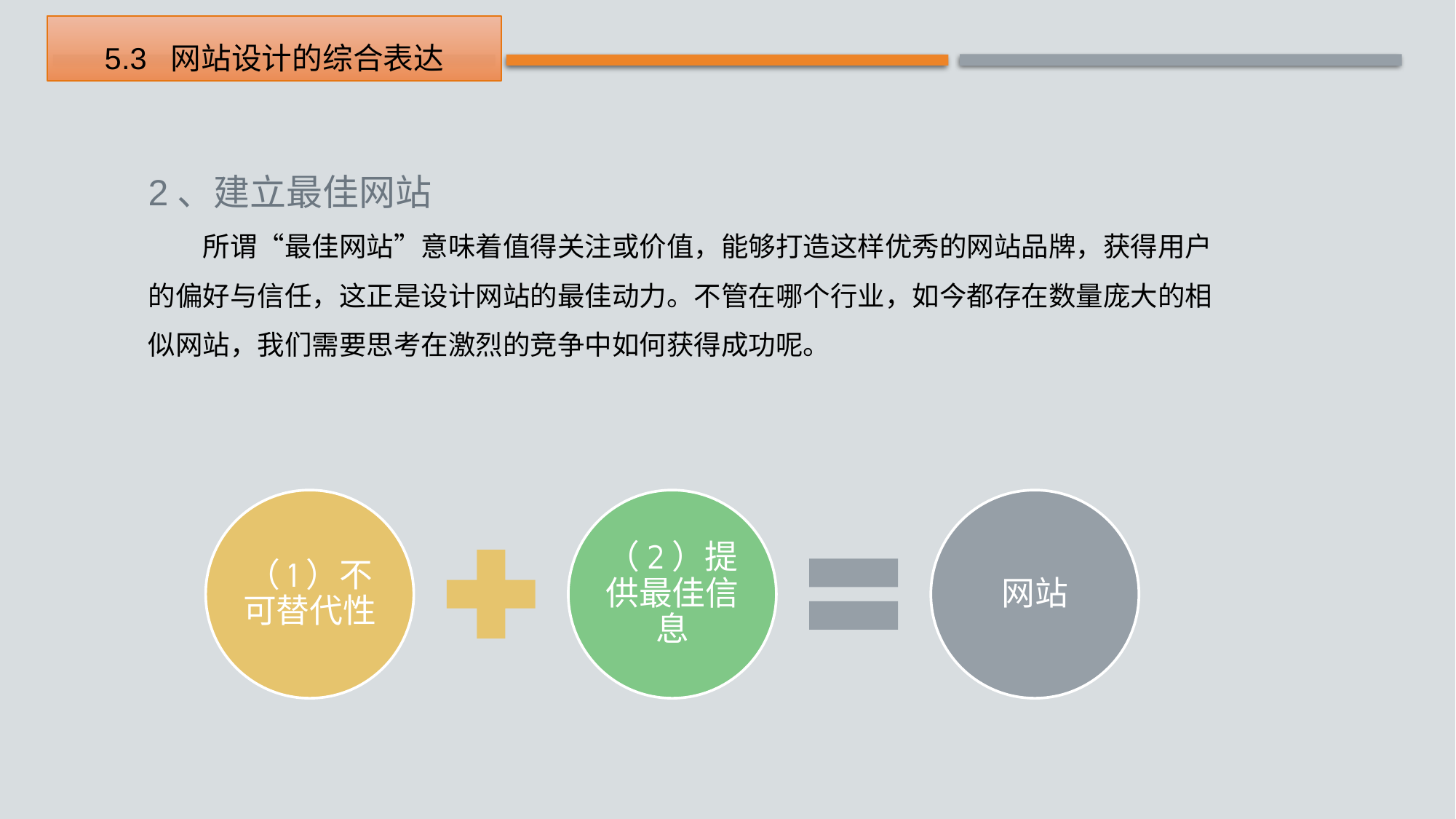

5.3  网站设计的综合表达
2、建立最佳网站
　　所谓“最佳网站”意味着值得关注或价值，能够打造这样优秀的网站品牌，获得用户的偏好与信任，这正是设计网站的最佳动力。不管在哪个行业，如今都存在数量庞大的相似网站，我们需要思考在激烈的竞争中如何获得成功呢。
（1）不可替代性

（2）提供最佳信息

网站